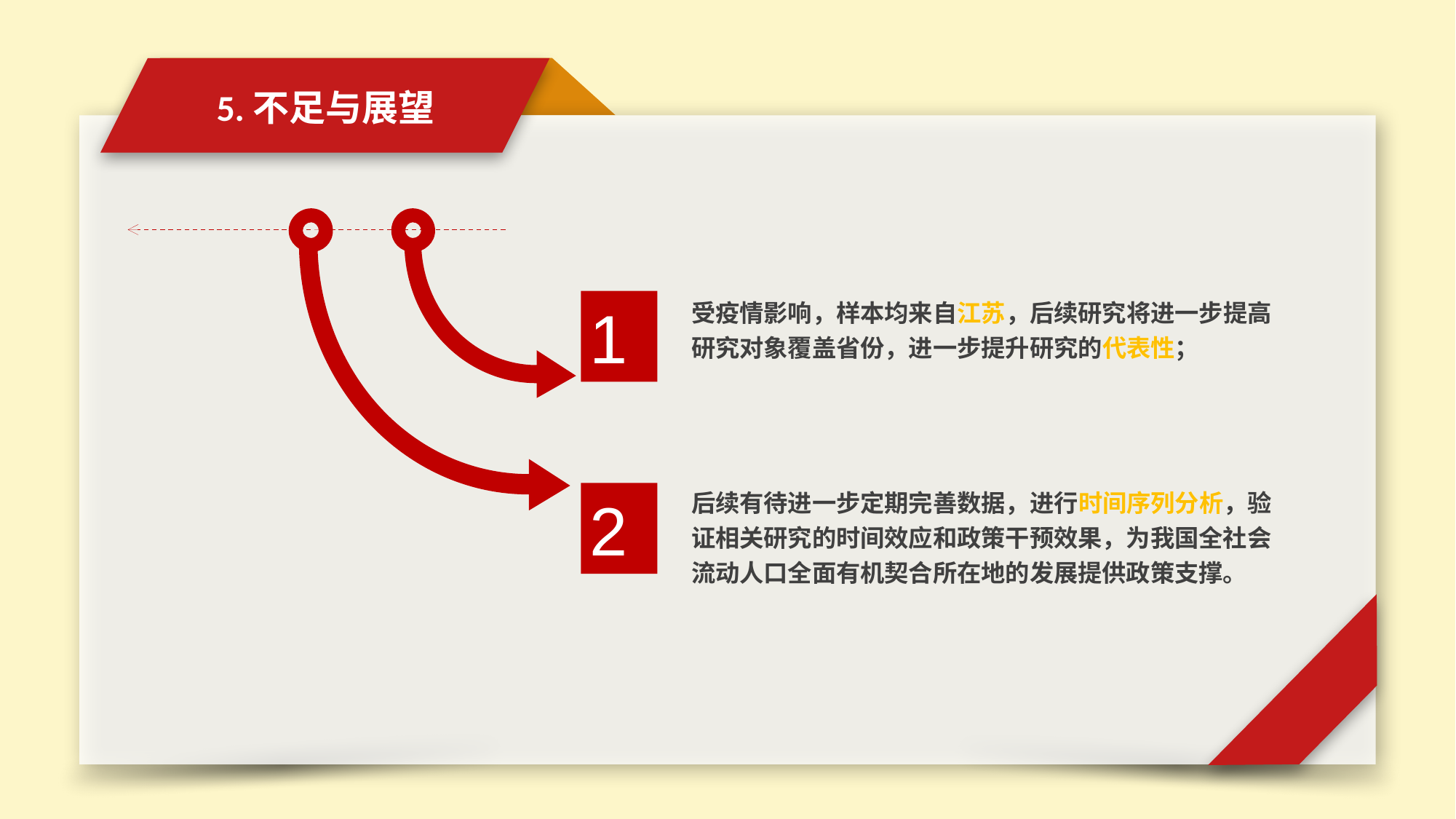

5.不足与展望

受疫情影响，样本均来自江苏，后续研究将进一步提高研究对象覆盖省份，进一步提升研究的代表性；

1
后续有待进一步定期完善数据，进行时间序列分析，验证相关研究的时间效应和政策干预效果，为我国全社会流动人口全面有机契合所在地的发展提供政策支撑。
2